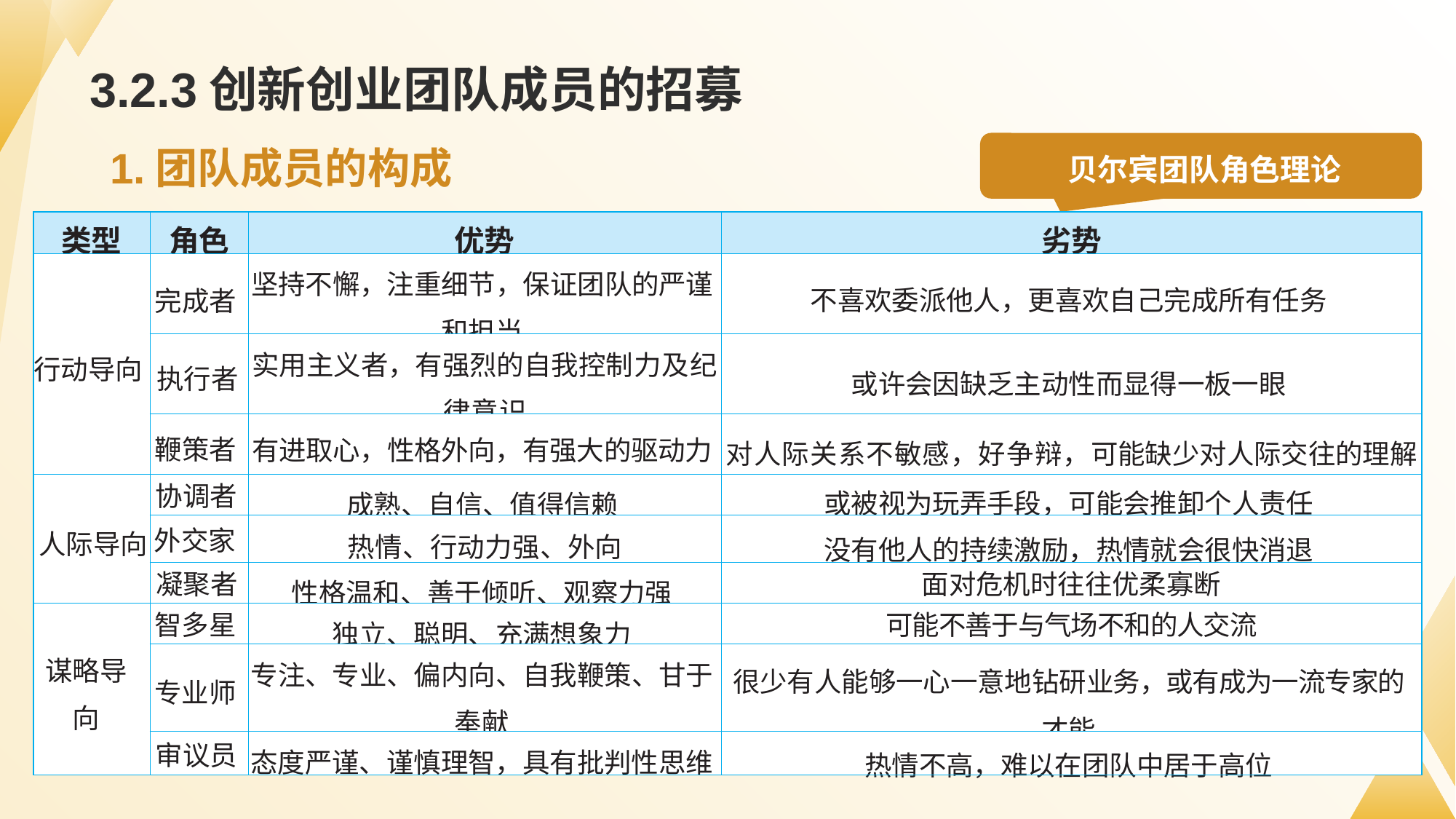

# 3.2.3创新创业团队成员的招募
贝尔宾团队角色理论
1.团队成员的构成
| 类型 | 角色 | 优势 | 劣势 |
| --- | --- | --- | --- |
| 行动导向 | 完成者 | 坚持不懈，注重细节，保证团队的严谨和担当 | 不喜欢委派他人，更喜欢自己完成所有任务 |
|  | 执行者 | 实用主义者，有强烈的自我控制力及纪律意识 | 或许会因缺乏主动性而显得一板一眼 |
|  | 鞭策者 | 有进取心，性格外向，有强大的驱动力 | 对人际关系不敏感，好争辩，可能缺少对人际交往的理解 |
| 人际导向 | 协调者 | 成熟、自信、值得信赖 | 或被视为玩弄手段，可能会推卸个人责任 |
|  | 外交家 | 热情、行动力强、外向 | 没有他人的持续激励，热情就会很快消退 |
|  | 凝聚者 | 性格温和、善于倾听、观察力强 | 面对危机时往往优柔寡断 |
| 谋略导向 | 智多星 | 独立、聪明、充满想象力 | 可能不善于与气场不和的人交流 |
|  | 专业师 | 专注、专业、偏内向、自我鞭策、甘于奉献 | 很少有人能够一心一意地钻研业务，或有成为一流专家的才能 |
|  | 审议员 | 态度严谨、谨慎理智，具有批判性思维 | 热情不高，难以在团队中居于高位 |